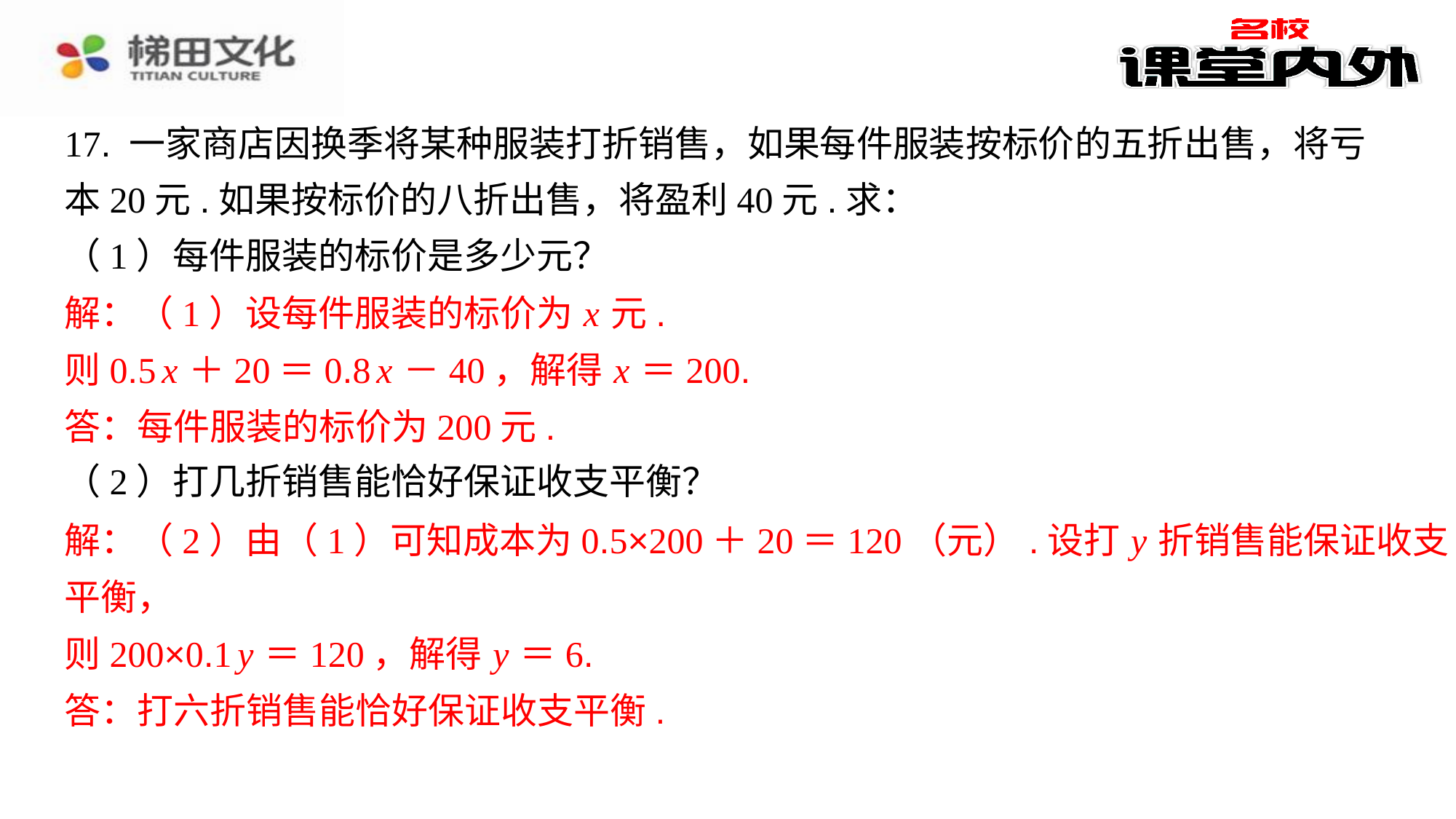

17. 一家商店因换季将某种服装打折销售，如果每件服装按标价的五折出售，将亏
本20元.如果按标价的八折出售，将盈利40元.求：
（1）每件服装的标价是多少元？
解：（1）设每件服装的标价为 x 元.
则0.5 x ＋20＝0.8 x －40，解得 x ＝200.
答：每件服装的标价为200元.
（2）打几折销售能恰好保证收支平衡？
解：（2）由（1）可知成本为0.5×200＋20＝120（元）.设打 y 折销售能保证收支
平衡，
则200×0.1 y ＝120，解得 y ＝6.
答：打六折销售能恰好保证收支平衡.
解：（1）设每件服装的标价为 x 元.
则0.5 x ＋20＝0.8 x －40，解得 x ＝200.
答：每件服装的标价为200元.
解：（2）由（1）可知成本为0.5×200＋20＝120（元）.设打 y 折销售能保证收支
平衡，
则200×0.1 y ＝120，解得 y ＝6.
答：打六折销售能恰好保证收支平衡.